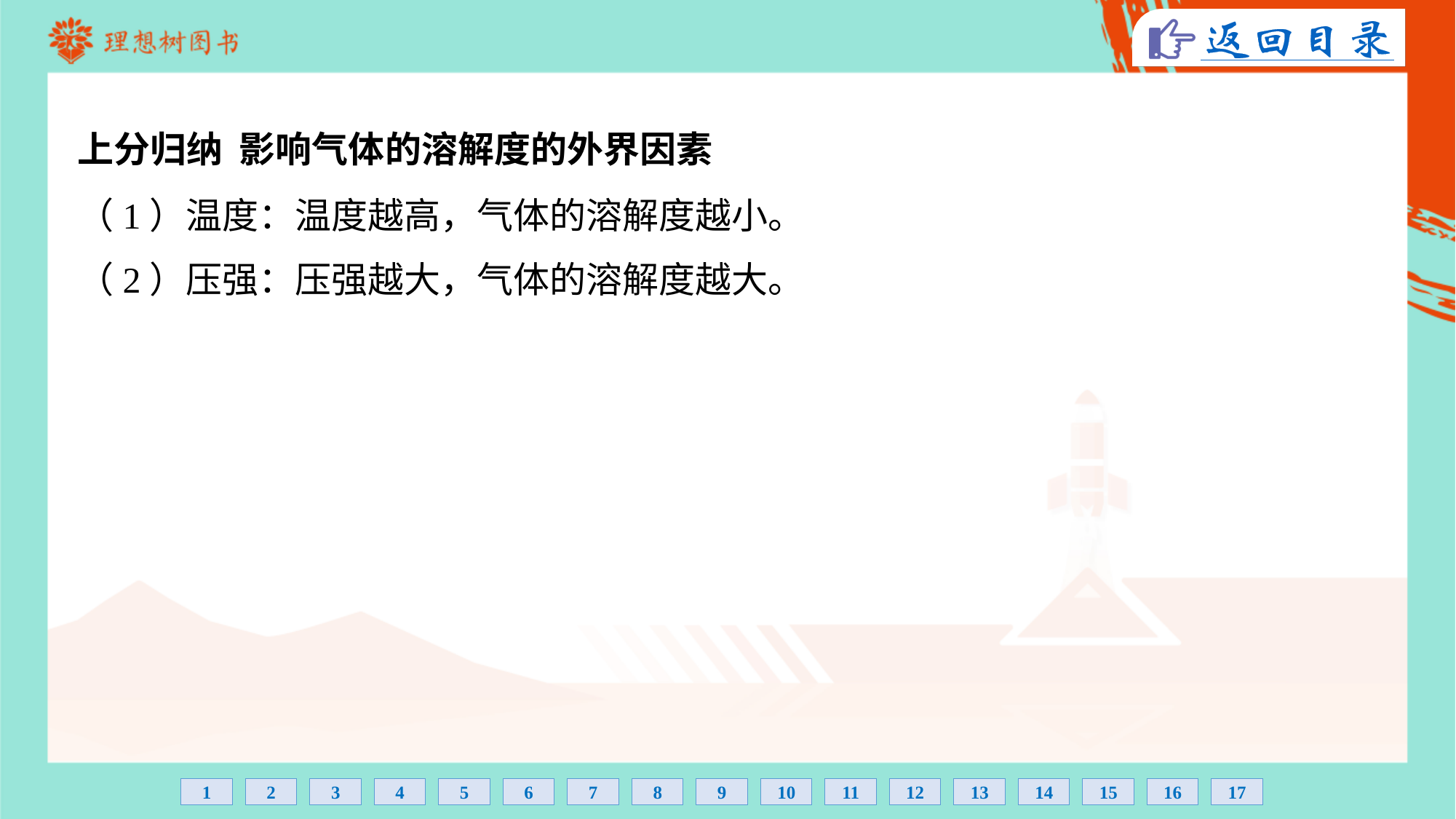

上分归纳  影响气体的溶解度的外界因素
（1）温度：温度越高，气体的溶解度越小。
（2）压强：压强越大，气体的溶解度越大。